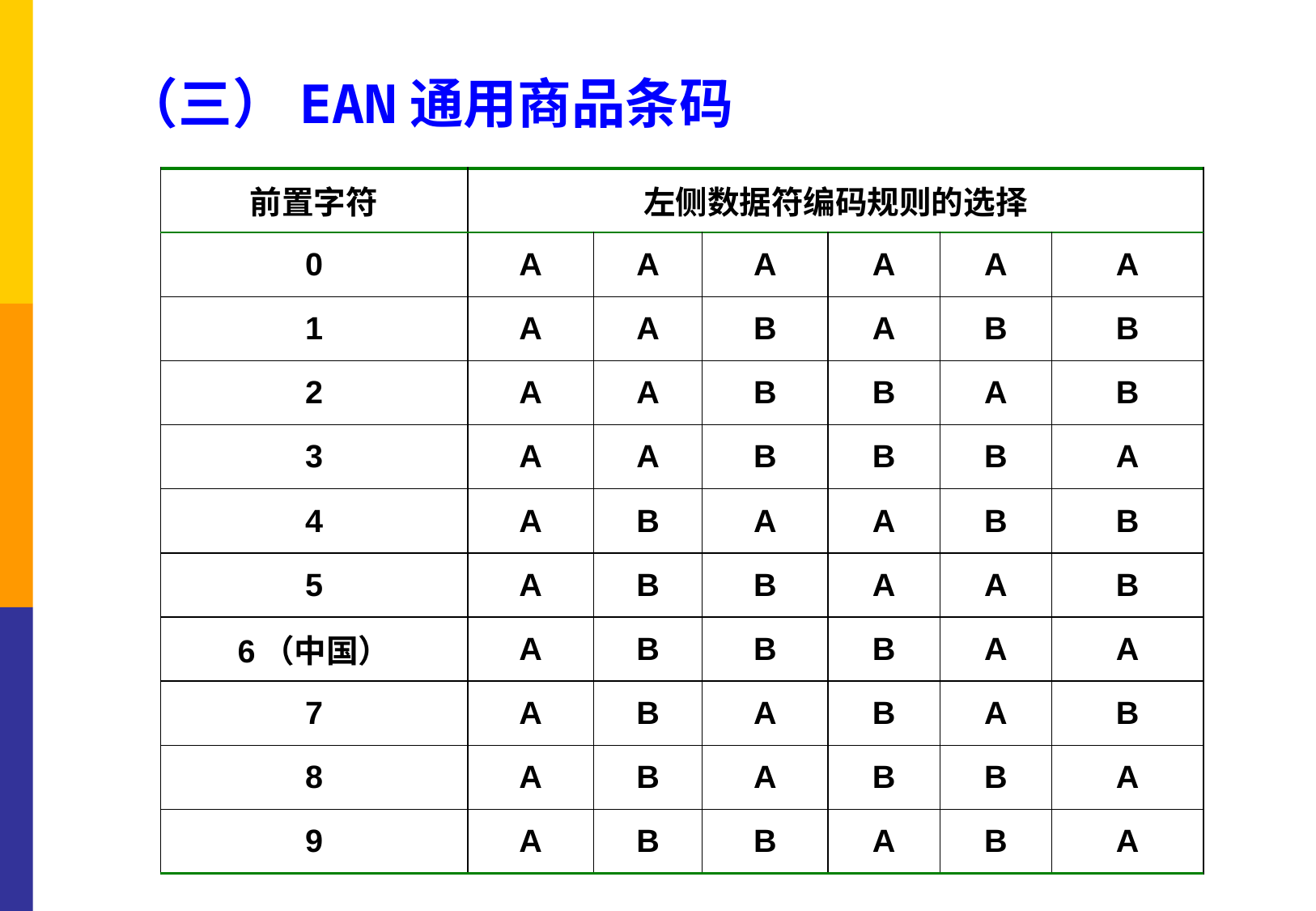

（三）EAN通用商品条码
| 前置字符 | 左侧数据符编码规则的选择 |  |  |  |  |  |
| --- | --- | --- | --- | --- | --- | --- |
| 0 | A | A | A | A | A | A |
| 1 | A | A | B | A | B | B |
| 2 | A | A | B | B | A | B |
| 3 | A | A | B | B | B | A |
| 4 | A | B | A | A | B | B |
| 5 | A | B | B | A | A | B |
| 6（中国） | A | B | B | B | A | A |
| 7 | A | B | A | B | A | B |
| 8 | A | B | A | B | B | A |
| 9 | A | B | B | A | B | A |